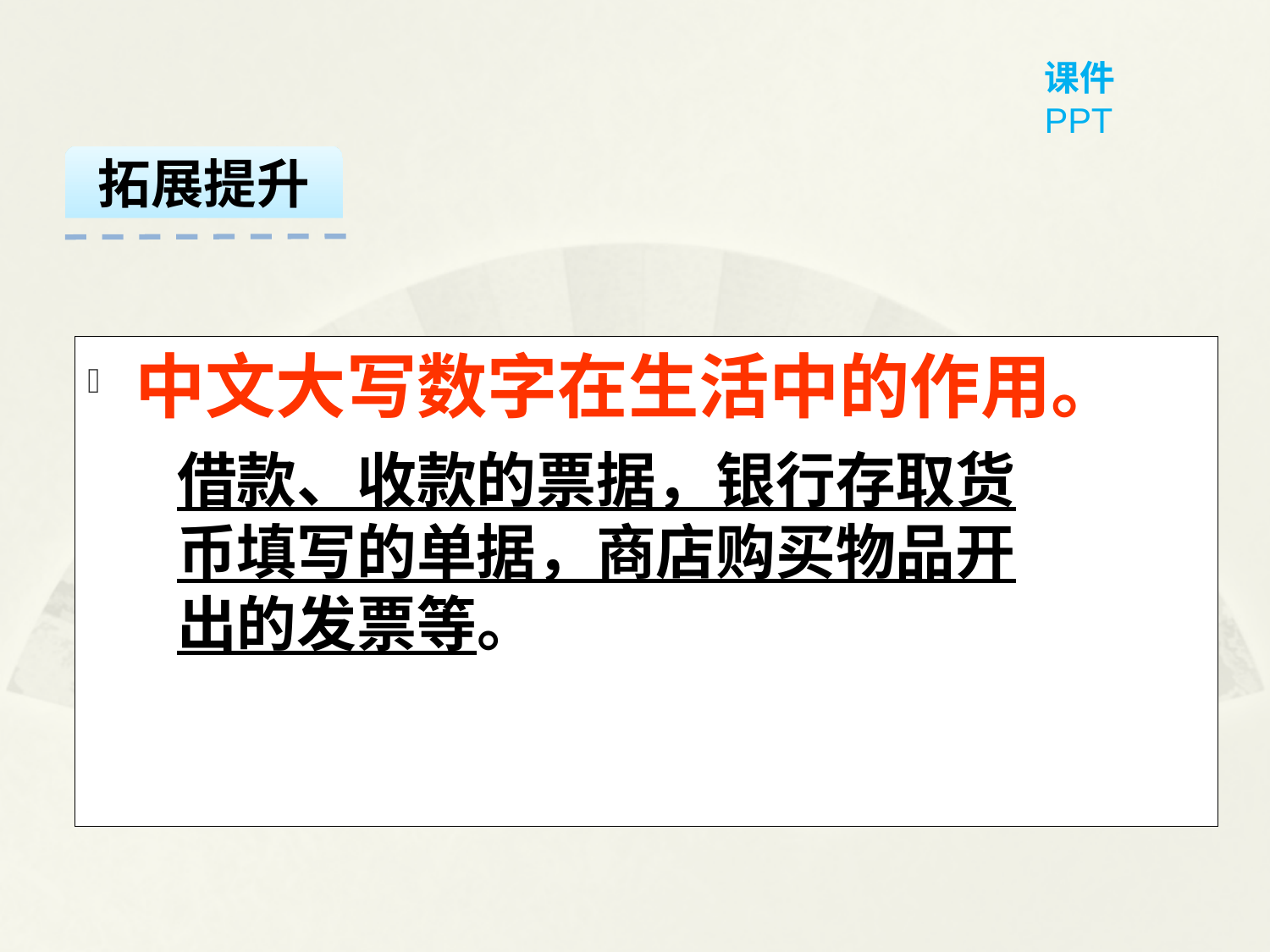

课件PPT
拓展提升

中文大写数字在生活中的作用。
借款、收款的票据，银行存取货币填写的单据，商店购买物品开出的发票等。